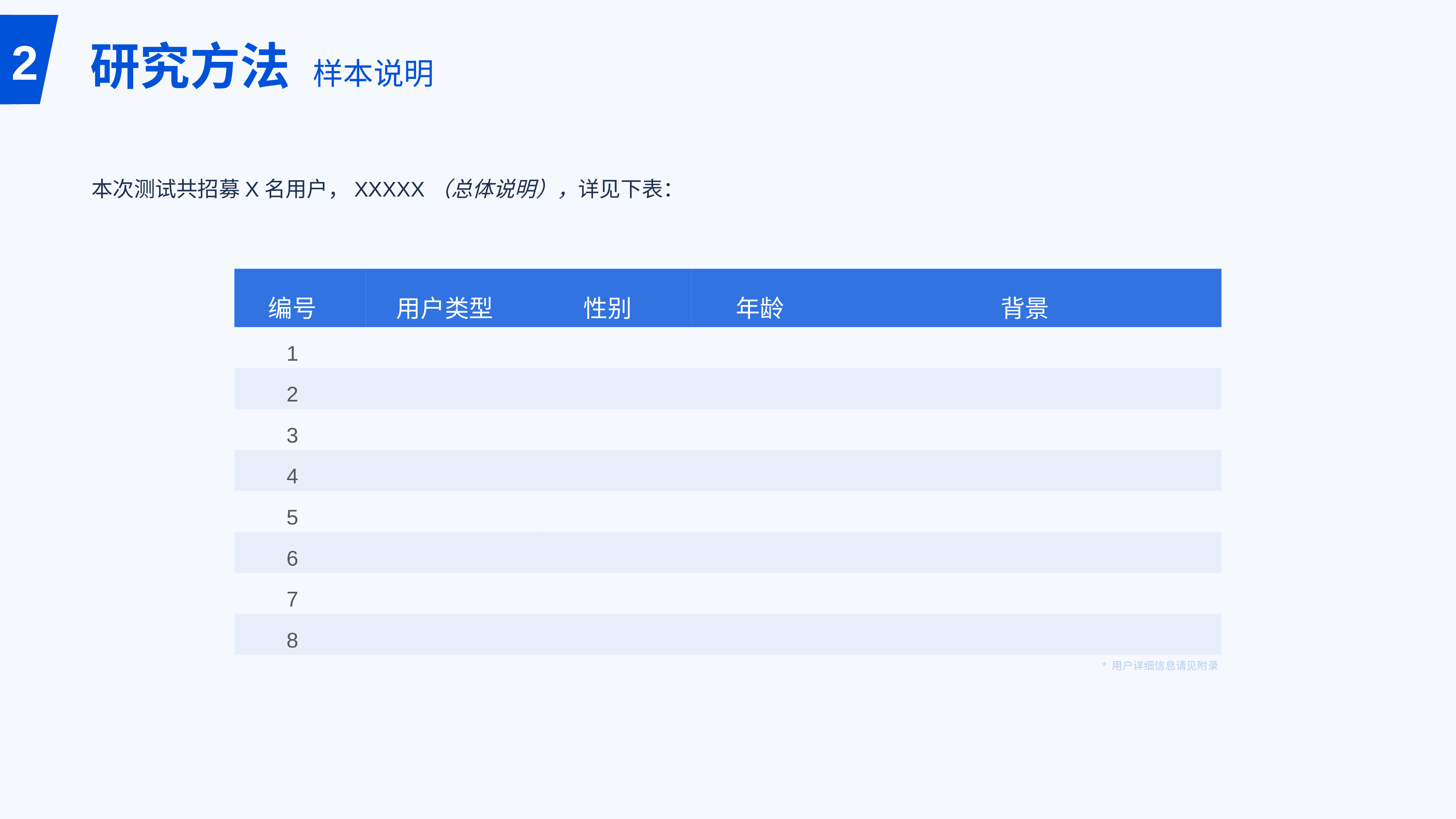

# 研究方法  样本说明
2
本次测试共招募X名用户，XXXXX（总体说明），详见下表：
| 编号 | 用户类型 | 性别 | 年龄 | 背景 |
| --- | --- | --- | --- | --- |
| 1 |  |  |  |  |
| 2 |  |  |  |  |
| 3 |  |  |  |  |
| 4 |  |  |  |  |
| 5 |  |  |  |  |
| 6 |  |  |  |  |
| 7 |  |  |  |  |
| 8 |  |  |  |  |
* 用户详细信息请见附录